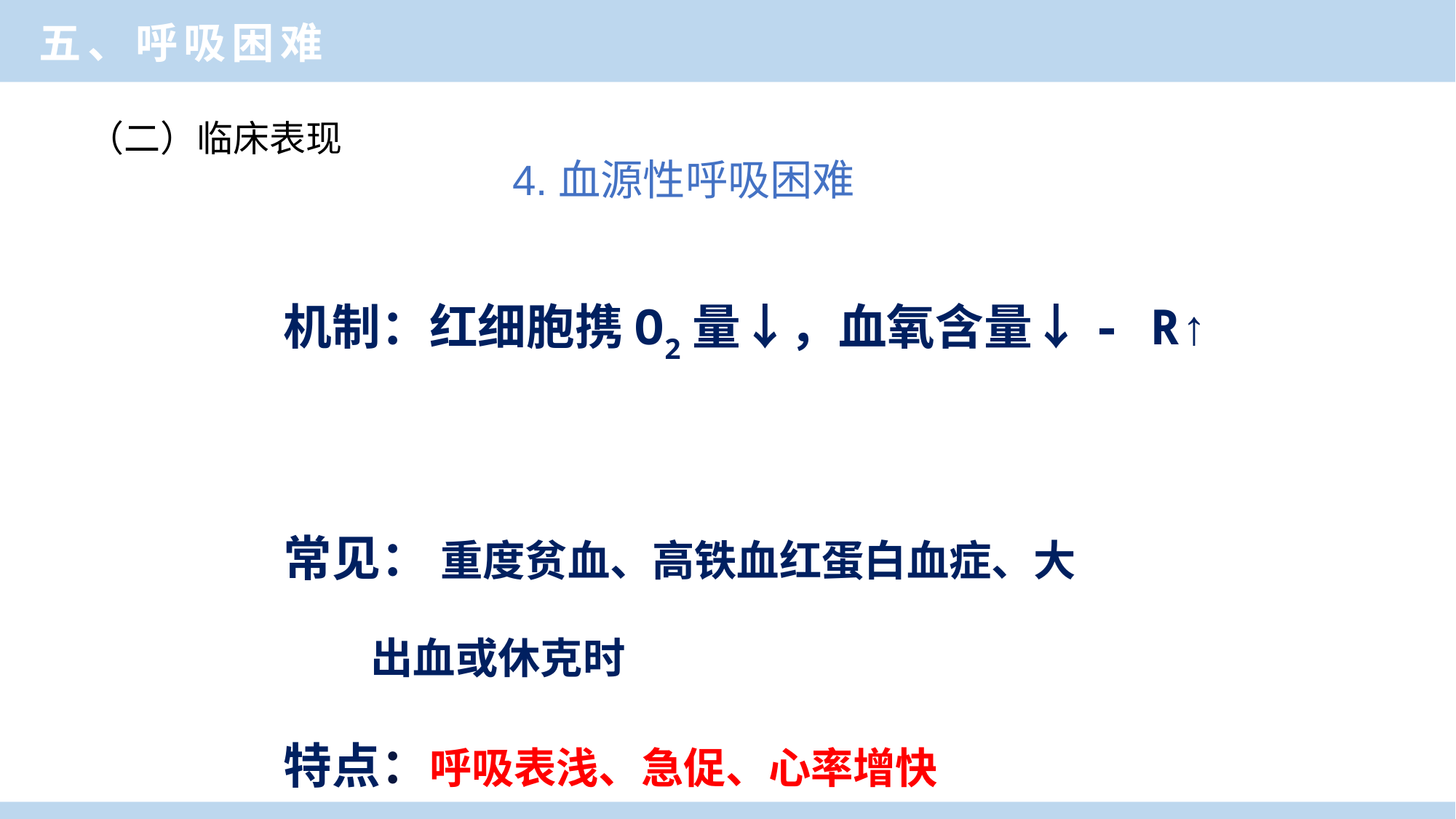

临床医学概论
五、呼吸困难

（二）临床表现
 4.血源性呼吸困难
机制：红细胞携O2量↓，血氧含量↓- R↑
常见： 重度贫血、高铁血红蛋白血症、大
        出血或休克时
特点：呼吸表浅、急促、心率增快